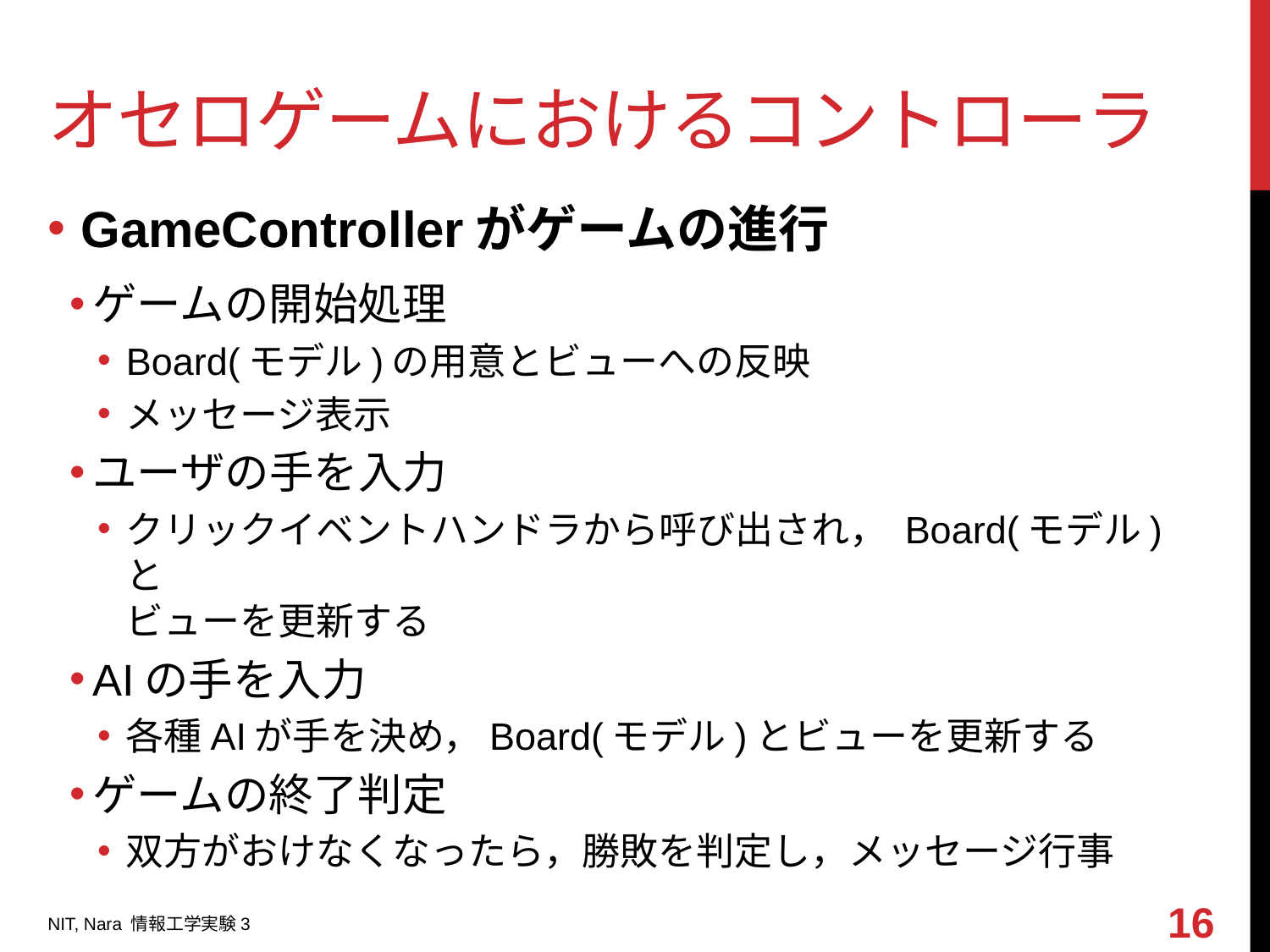

# オセロゲームにおけるコントローラ
GameControllerがゲームの進行
ゲームの開始処理
Board(モデル)の用意とビューへの反映
メッセージ表示
ユーザの手を入力
クリックイベントハンドラから呼び出され， Board(モデル)と
ビューを更新する
AIの手を入力
各種AIが手を決め，Board(モデル)とビューを更新する
ゲームの終了判定
双方がおけなくなったら，勝敗を判定し，メッセージ行事
16
NIT, Nara 情報工学実験3